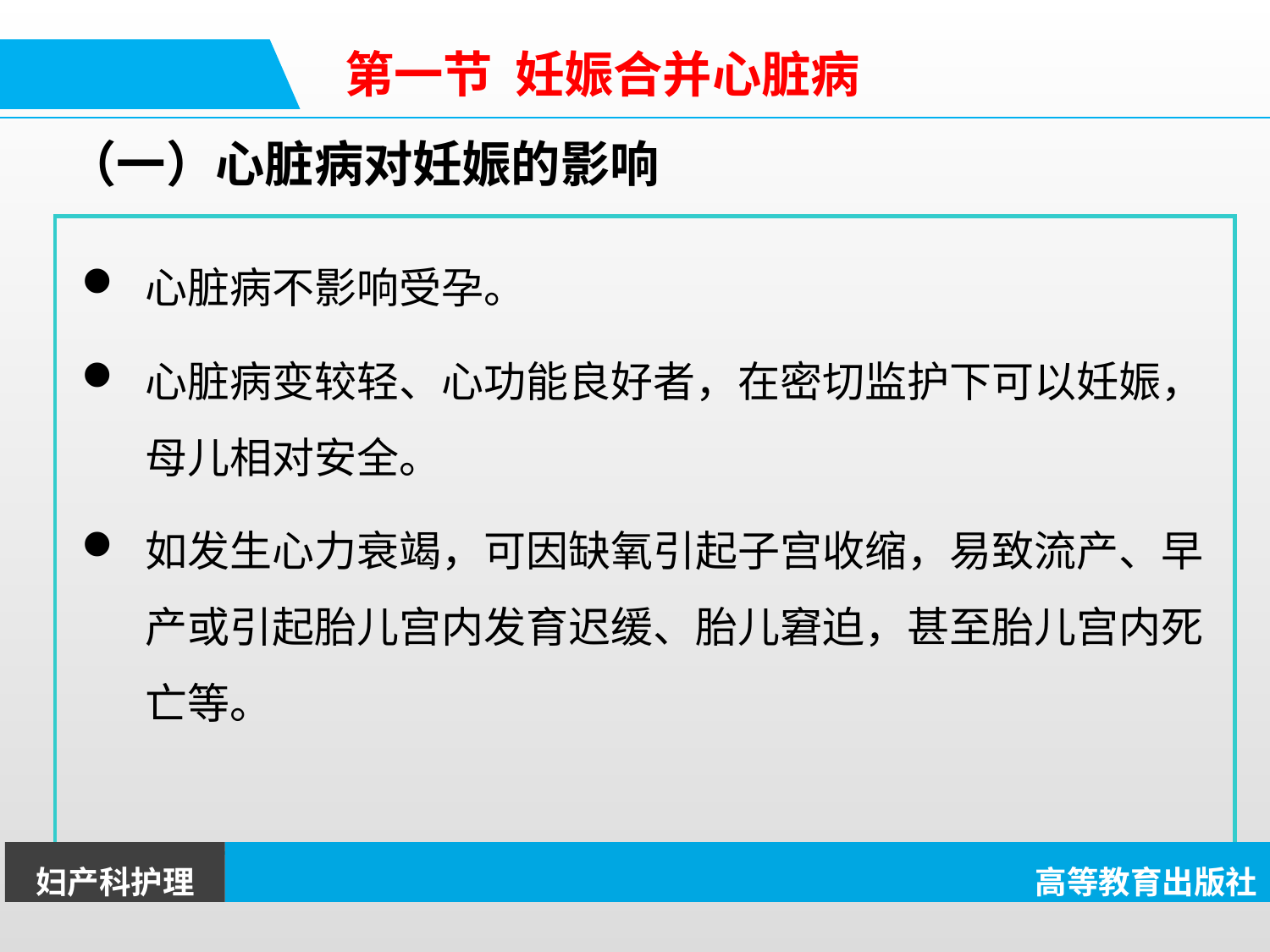

第一节  妊娠合并心脏病

（一）心脏病对妊娠的影响

心脏病不影响受孕。
心脏病变较轻、心功能良好者，在密切监护下可以妊娠，母儿相对安全。
如发生心力衰竭，可因缺氧引起子宫收缩，易致流产、早产或引起胎儿宫内发育迟缓、胎儿窘迫，甚至胎儿宫内死亡等。
妇产科护理
高等教育出版社